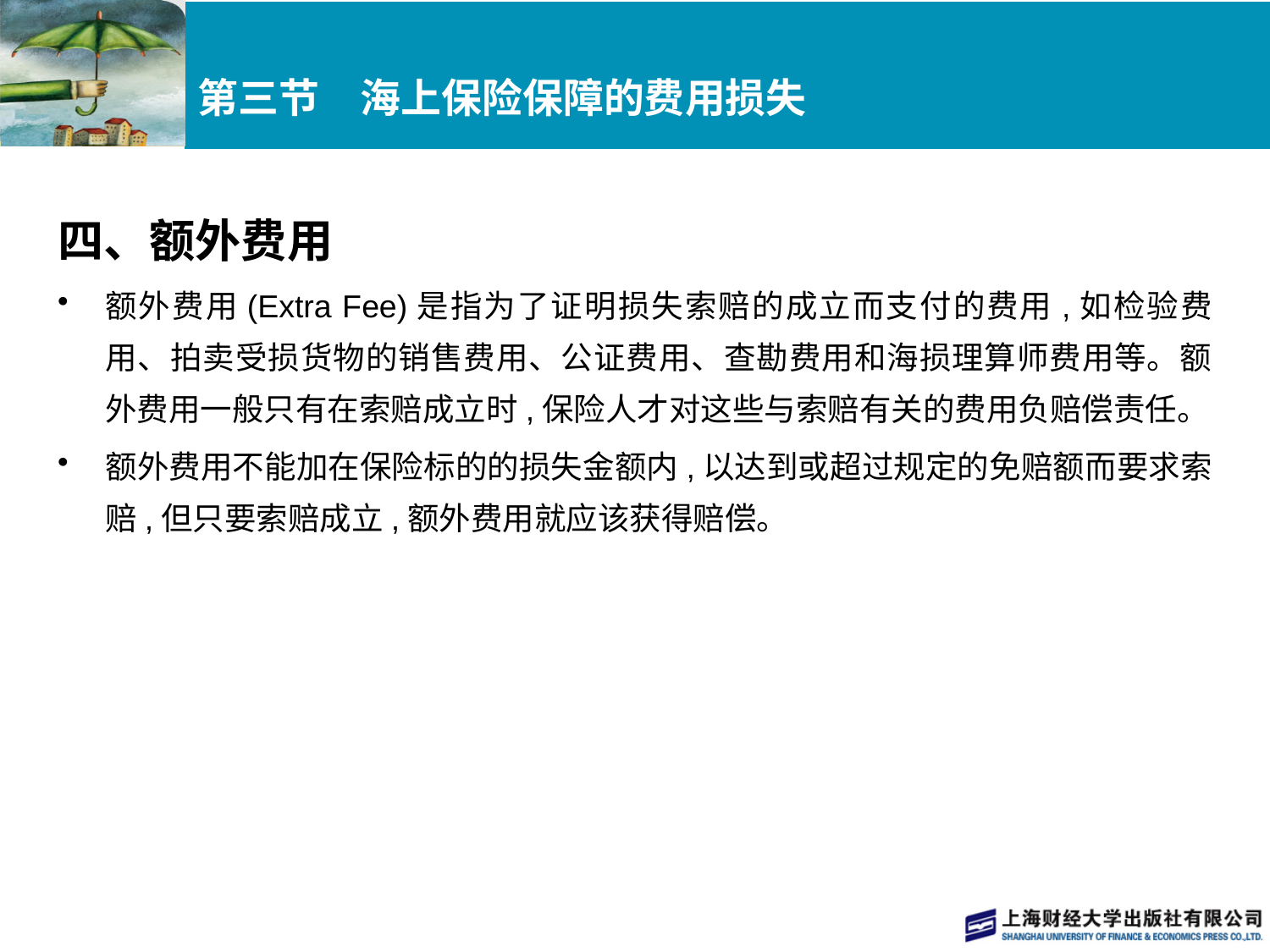

# 第三节　海上保险保障的费用损失
四、额外费用
额外费用(Extra Fee)是指为了证明损失索赔的成立而支付的费用,如检验费用、拍卖受损货物的销售费用、公证费用、查勘费用和海损理算师费用等。额外费用一般只有在索赔成立时,保险人才对这些与索赔有关的费用负赔偿责任。
额外费用不能加在保险标的的损失金额内,以达到或超过规定的免赔额而要求索赔,但只要索赔成立,额外费用就应该获得赔偿。